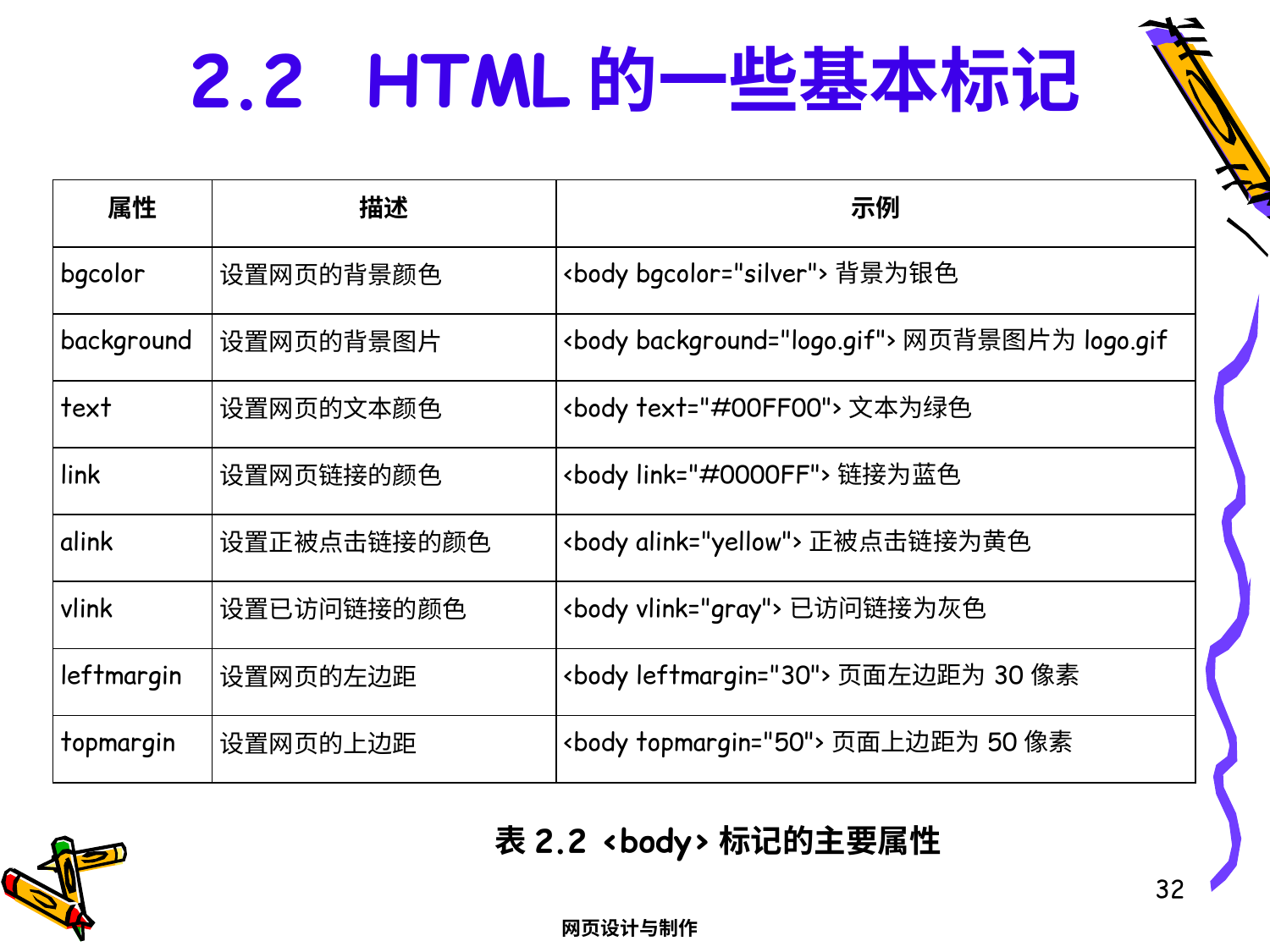

# 2.2  HTML的一些基本标记
| 属性 | 描述 | 示例 |
| --- | --- | --- |
| bgcolor | 设置网页的背景颜色 | <body bgcolor="silver">背景为银色 |
| background | 设置网页的背景图片 | <body background="logo.gif">网页背景图片为logo.gif |
| text | 设置网页的文本颜色 | <body text="#00FF00">文本为绿色 |
| link | 设置网页链接的颜色 | <body link="#0000FF">链接为蓝色 |
| alink | 设置正被点击链接的颜色 | <body alink="yellow">正被点击链接为黄色 |
| vlink | 设置已访问链接的颜色 | <body vlink="gray">已访问链接为灰色 |
| leftmargin | 设置网页的左边距 | <body leftmargin="30">页面左边距为30像素 |
| topmargin | 设置网页的上边距 | <body topmargin="50">页面上边距为50像素 |
表2.2 <body>标记的主要属性
32
网页设计与制作